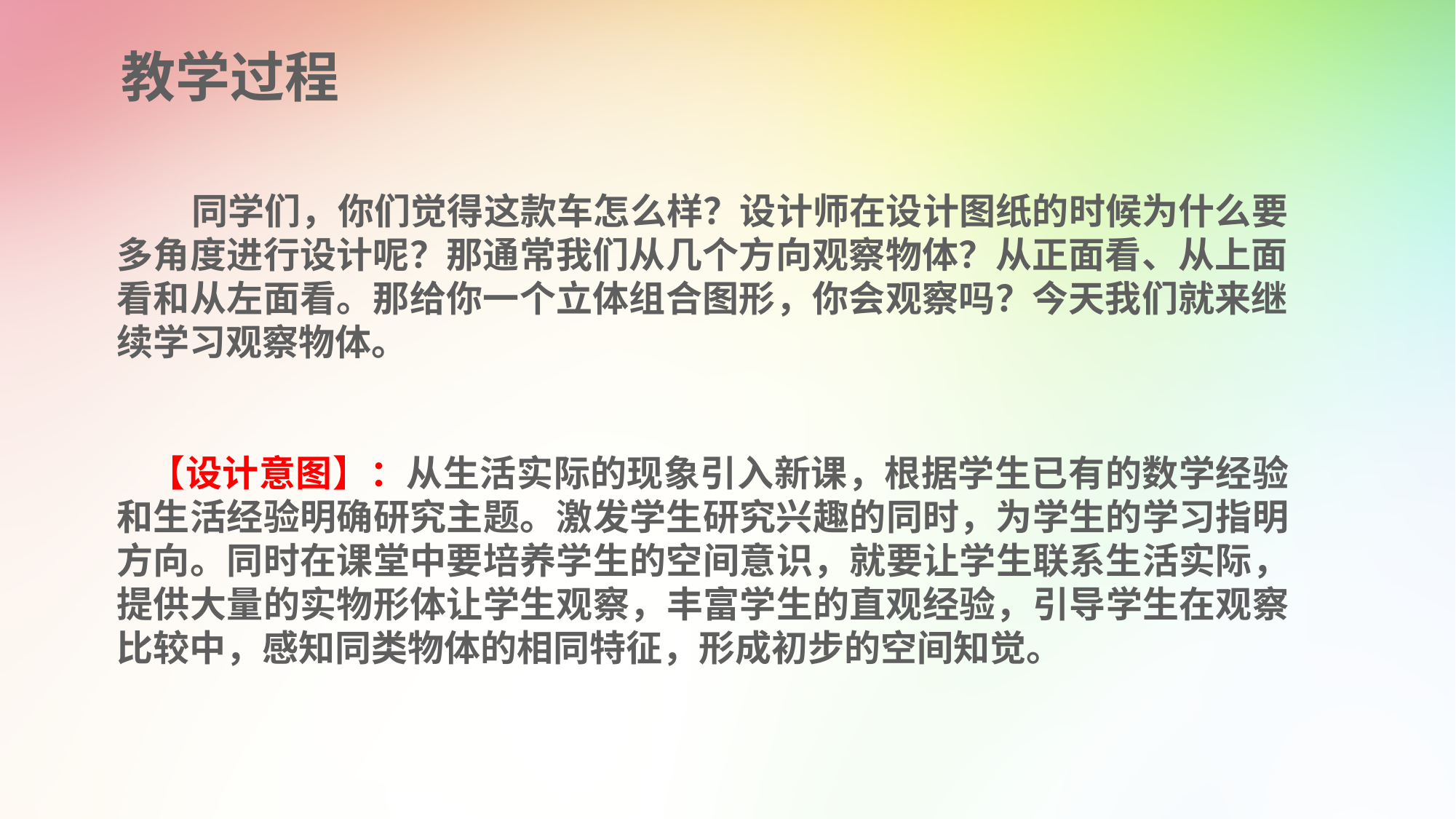

教学过程

    同学们，你们觉得这款车怎么样？设计师在设计图纸的时候为什么要多角度进行设计呢？那通常我们从几个方向观察物体？从正面看、从上面看和从左面看。那给你一个立体组合图形，你会观察吗？今天我们就来继续学习观察物体。

【设计意图】：从生活实际的现象引入新课，根据学生已有的数学经验和生活经验明确研究主题。激发学生研究兴趣的同时，为学生的学习指明方向。同时在课堂中要培养学生的空间意识，就要让学生联系生活实际，提供大量的实物形体让学生观察，丰富学生的直观经验，引导学生在观察比较中，感知同类物体的相同特征，形成初步的空间知觉。